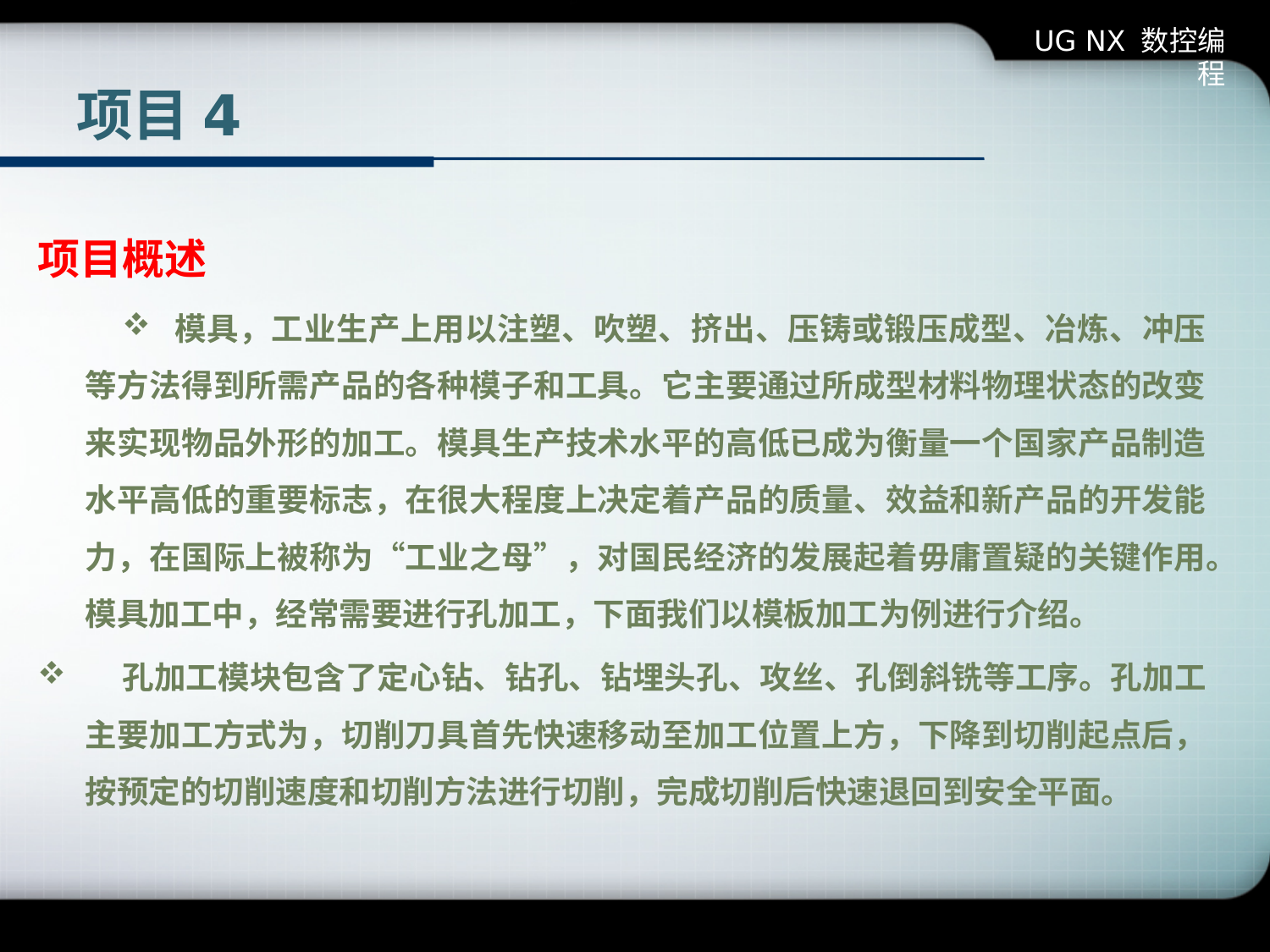

UG NX 数控编程
# 项目4
项目概述
  模具，工业生产上用以注塑、吹塑、挤出、压铸或锻压成型、冶炼、冲压等方法得到所需产品的各种模子和工具。它主要通过所成型材料物理状态的改变来实现物品外形的加工。模具生产技术水平的高低已成为衡量一个国家产品制造水平高低的重要标志，在很大程度上决定着产品的质量、效益和新产品的开发能力，在国际上被称为“工业之母”，对国民经济的发展起着毋庸置疑的关键作用。模具加工中，经常需要进行孔加工，下面我们以模板加工为例进行介绍。
    孔加工模块包含了定心钻、钻孔、钻埋头孔、攻丝、孔倒斜铣等工序。孔加工主要加工方式为，切削刀具首先快速移动至加工位置上方，下降到切削起点后，按预定的切削速度和切削方法进行切削，完成切削后快速退回到安全平面。